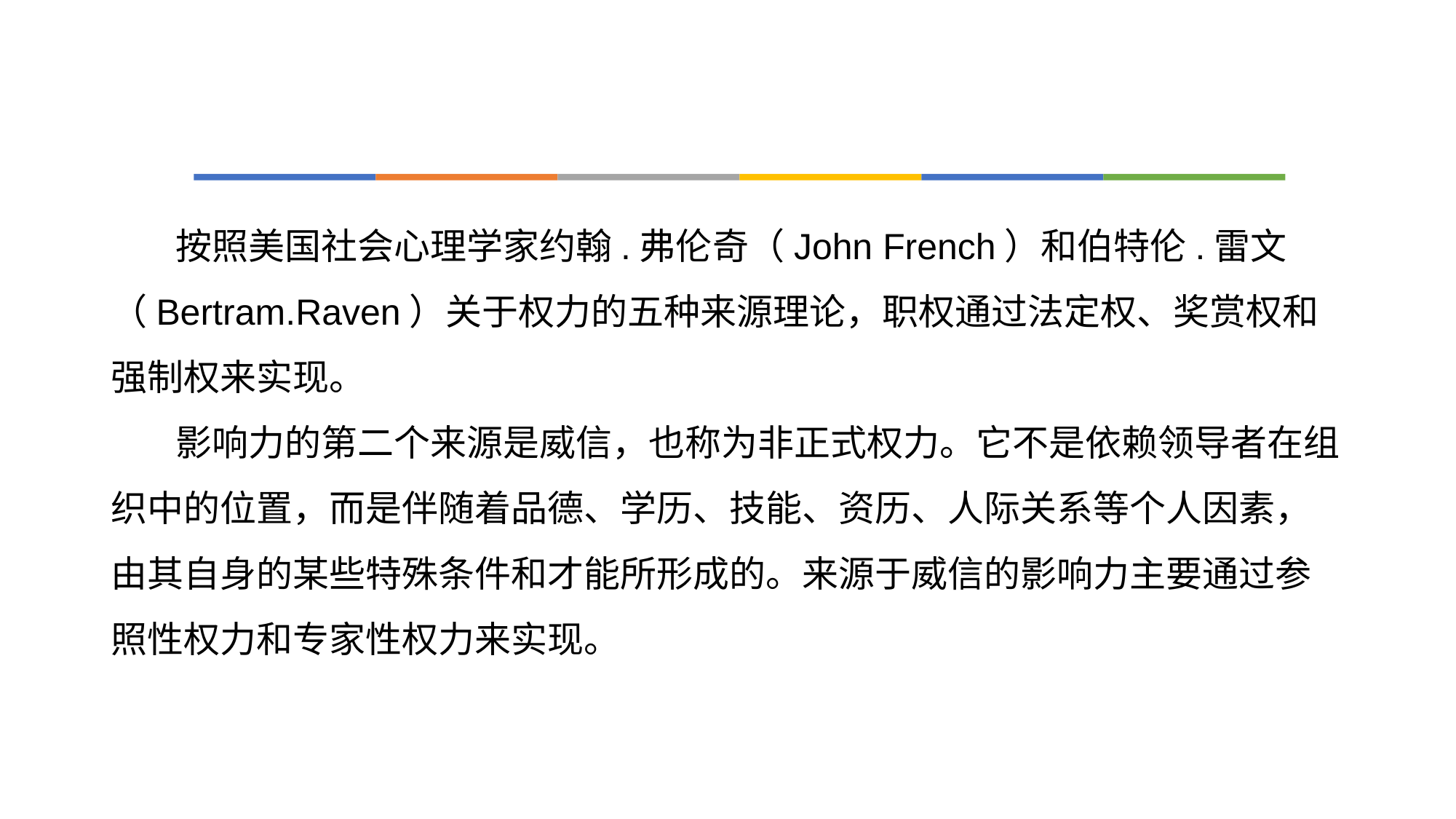

#
按照美国社会心理学家约翰.弗伦奇（John French）和伯特伦.雷文（Bertram.Raven）关于权力的五种来源理论，职权通过法定权、奖赏权和强制权来实现。
影响力的第二个来源是威信，也称为非正式权力。它不是依赖领导者在组织中的位置，而是伴随着品德、学历、技能、资历、人际关系等个人因素，由其自身的某些特殊条件和才能所形成的。来源于威信的影响力主要通过参照性权力和专家性权力来实现。